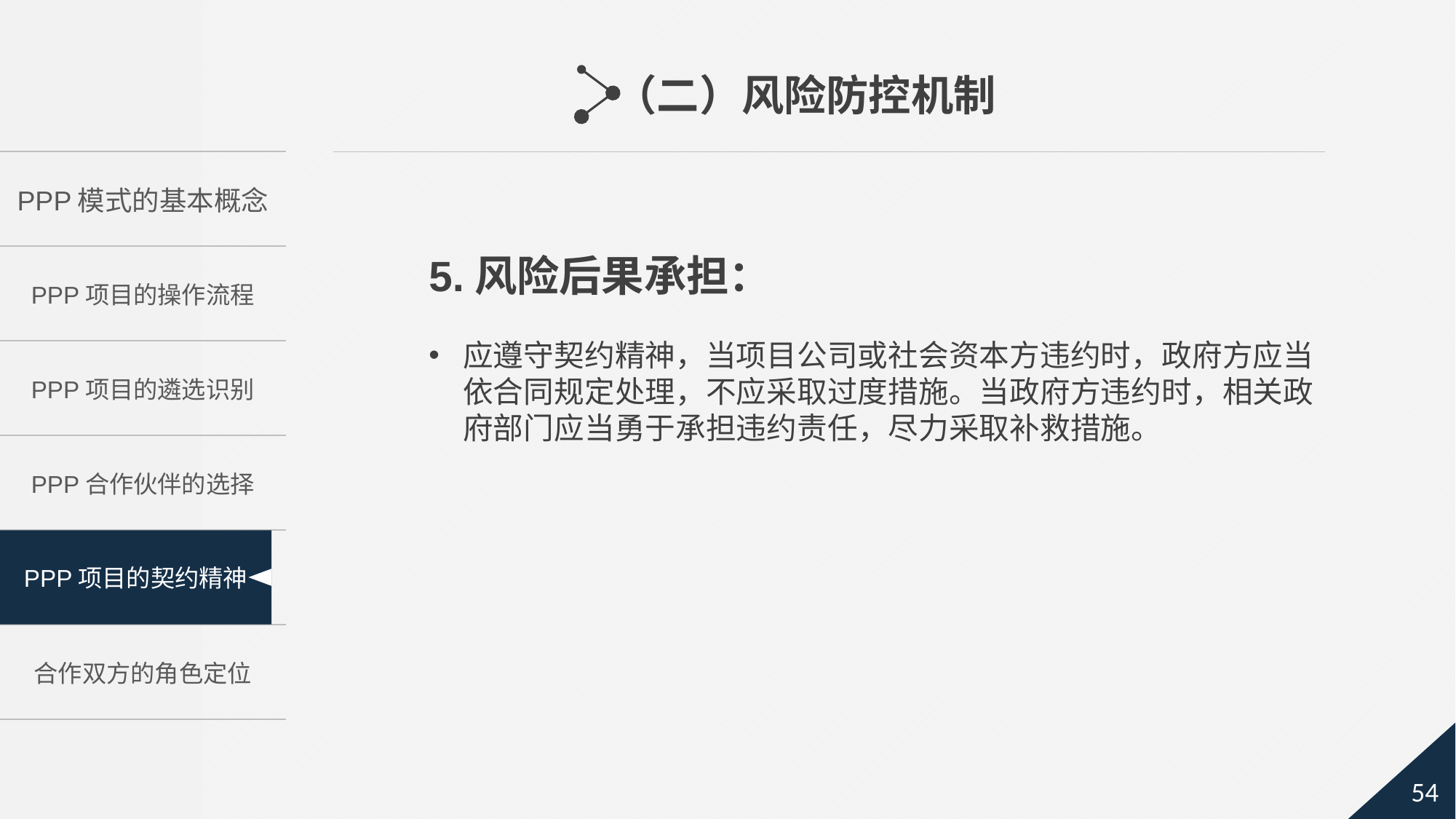

（二）风险防控机制
5.风险后果承担：

应遵守契约精神，当项目公司或社会资本方违约时，政府方应当依合同规定处理，不应采取过度措施。当政府方违约时，相关政府部门应当勇于承担违约责任，尽力采取补救措施。